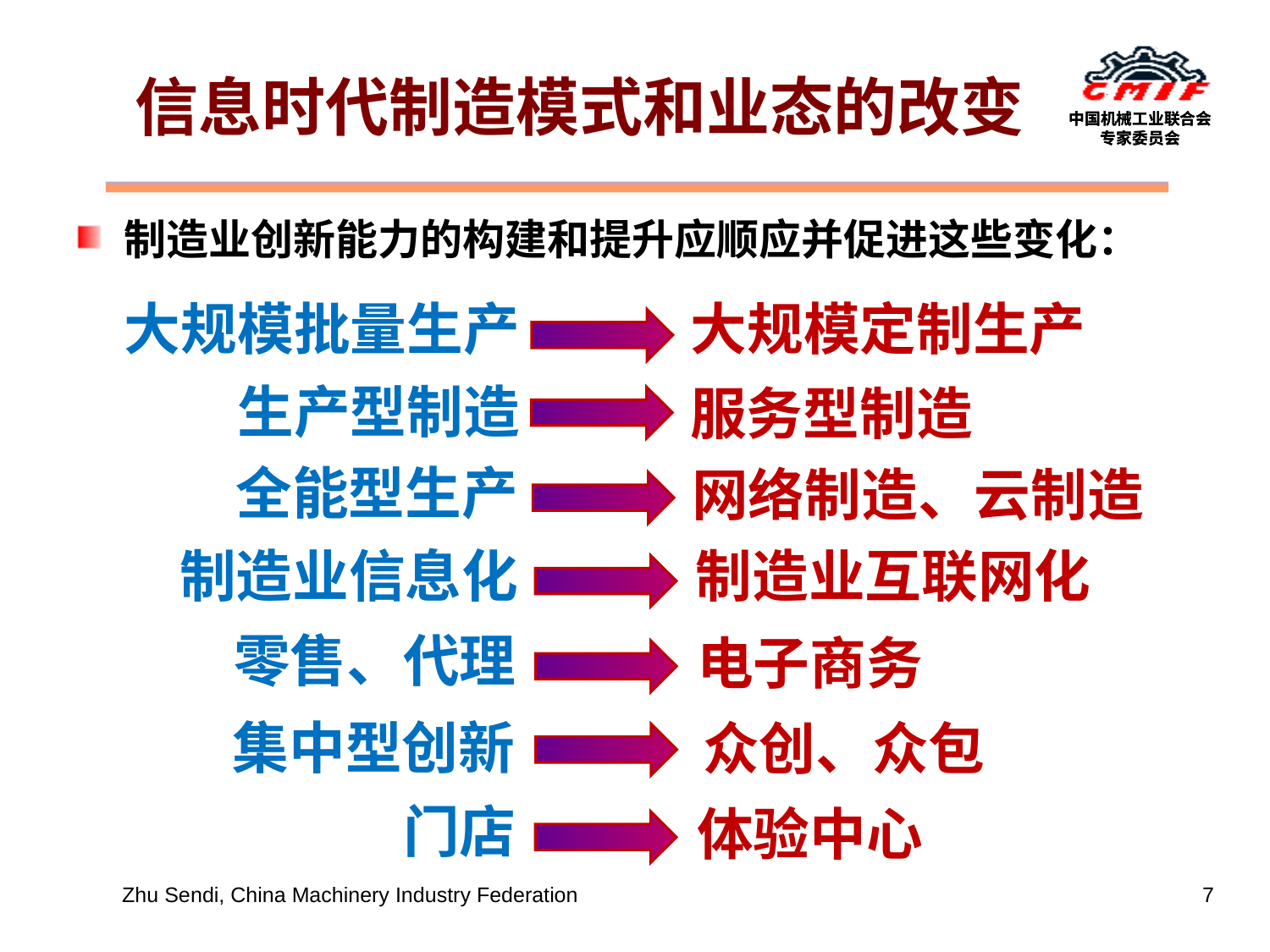

# 信息时代制造模式和业态的改变
制造业创新能力的构建和提升应顺应并促进这些变化：
大规模批量生产
大规模定制生产

生产型制造
服务型制造

全能型生产
网络制造、云制造

制造业互联网化
制造业信息化

零售、代理
电子商务

集中型创新
众创、众包

门店
体验中心

Zhu Sendi, China Machinery Industry Federation

7